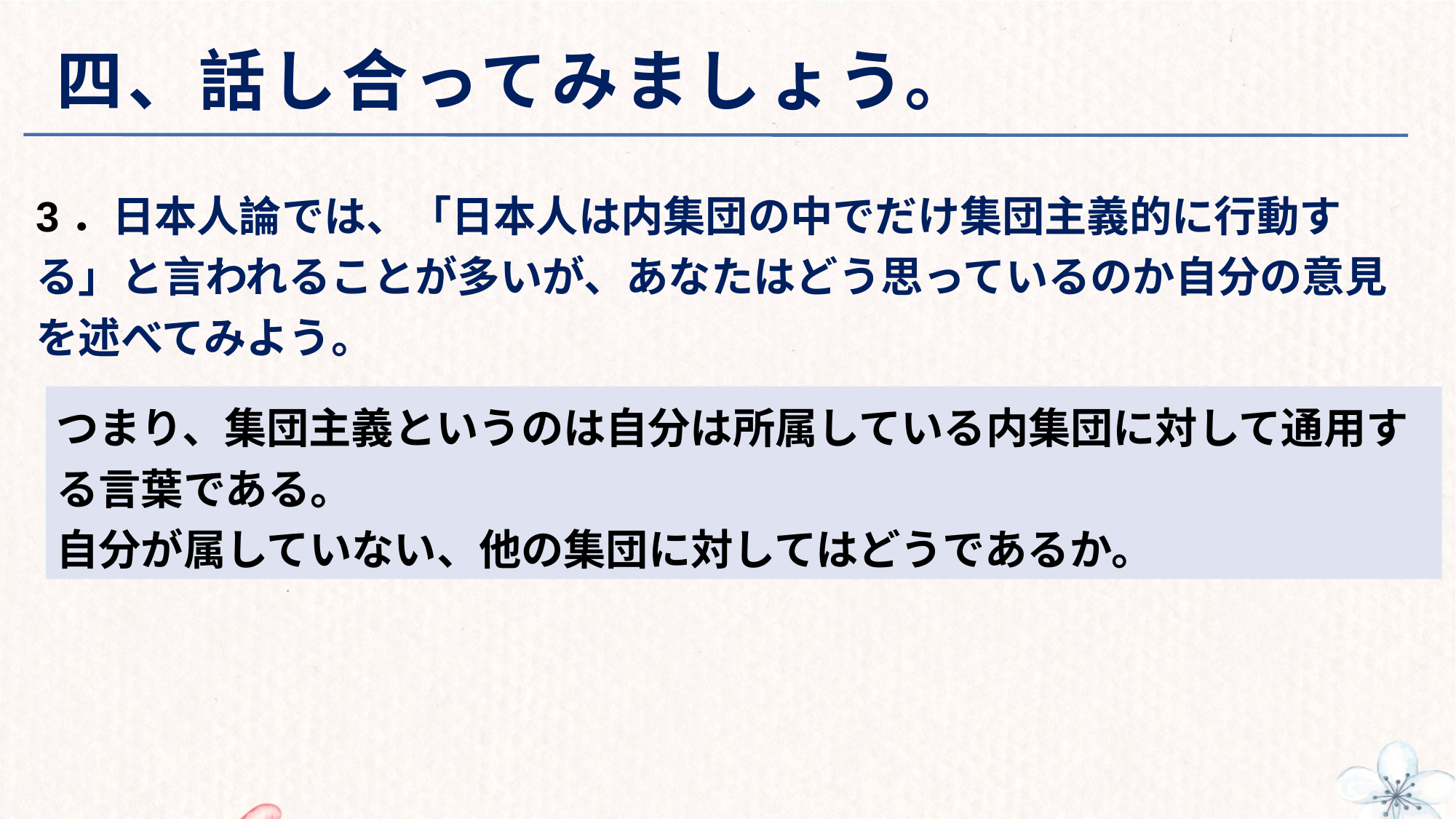

# 四、話し合ってみましょう。
3．日本人論では、「日本人は内集団の中でだけ集団主義的に行動する」と言われることが多いが、あなたはどう思っているのか自分の意見を述べてみよう。
つまり、集団主義というのは自分は所属している内集団に対して通用する言葉である。
自分が属していない、他の集団に対してはどうであるか。